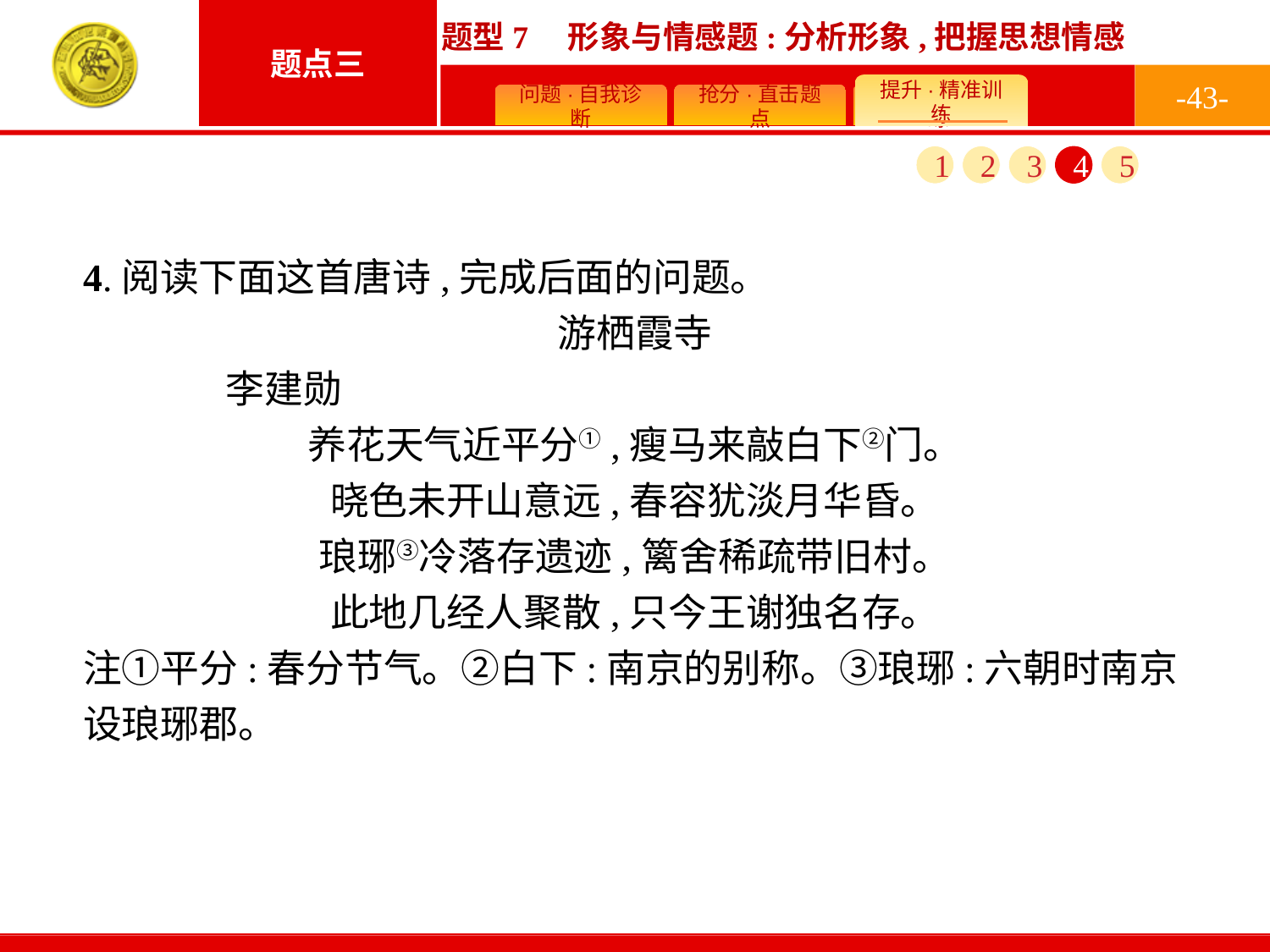

-43-
1
2
3
4
5
4.阅读下面这首唐诗,完成后面的问题。
游栖霞寺
	李建勋
养花天气近平分①,瘦马来敲白下②门。
晓色未开山意远,春容犹淡月华昏。
琅琊③冷落存遗迹,篱舍稀疏带旧村。
此地几经人聚散,只今王谢独名存。
注①平分:春分节气。②白下:南京的别称。③琅琊:六朝时南京设琅琊郡。